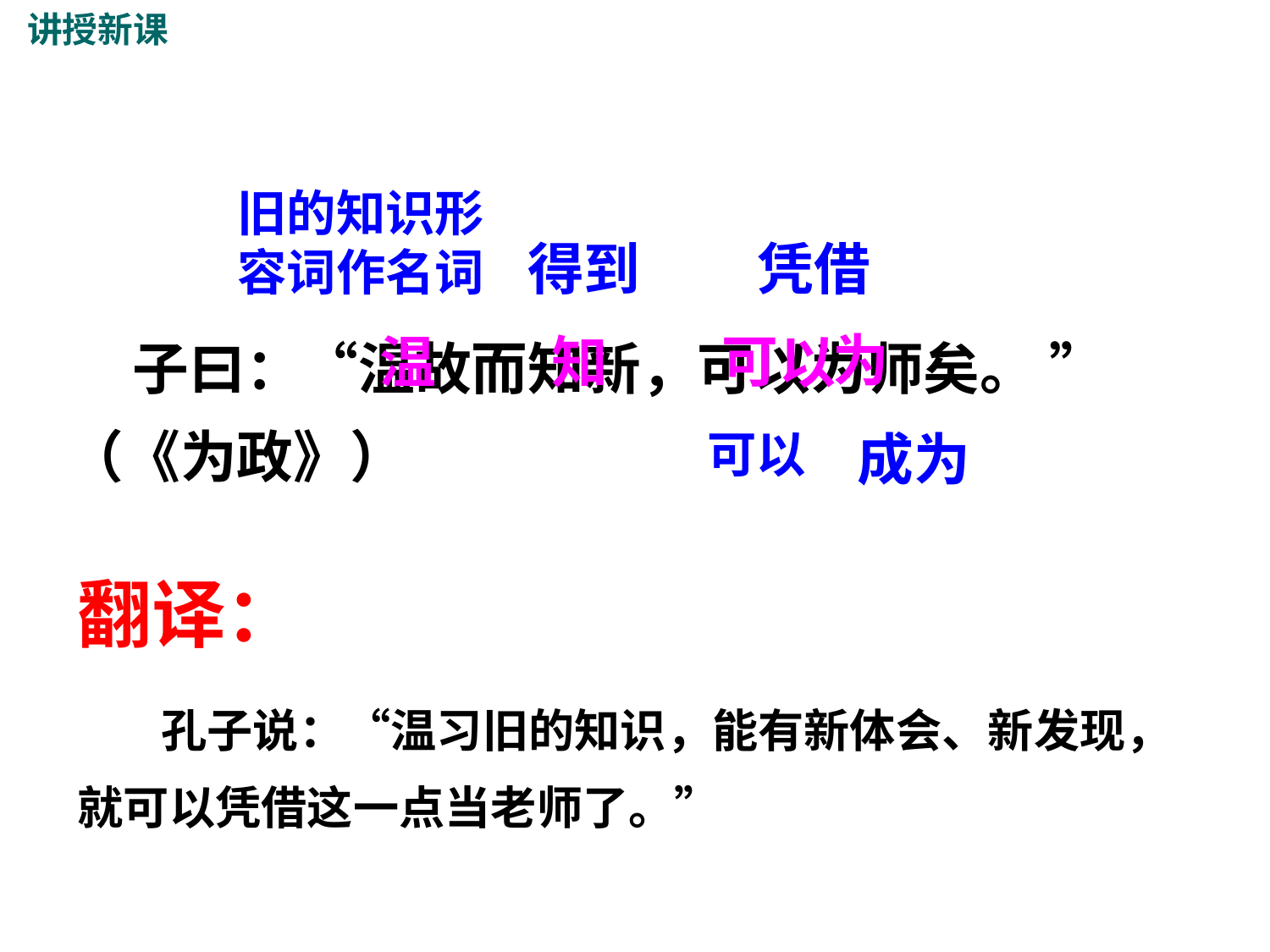

讲授新课
旧的知识形容词作名词
得到
凭借
    子曰：“温故而知新，可以为师矣。 ” （《为政》）
为
可
温
知
以
可以
成为
翻译：
       孔子说：“温习旧的知识，能有新体会、新发现，就可以凭借这一点当老师了。”